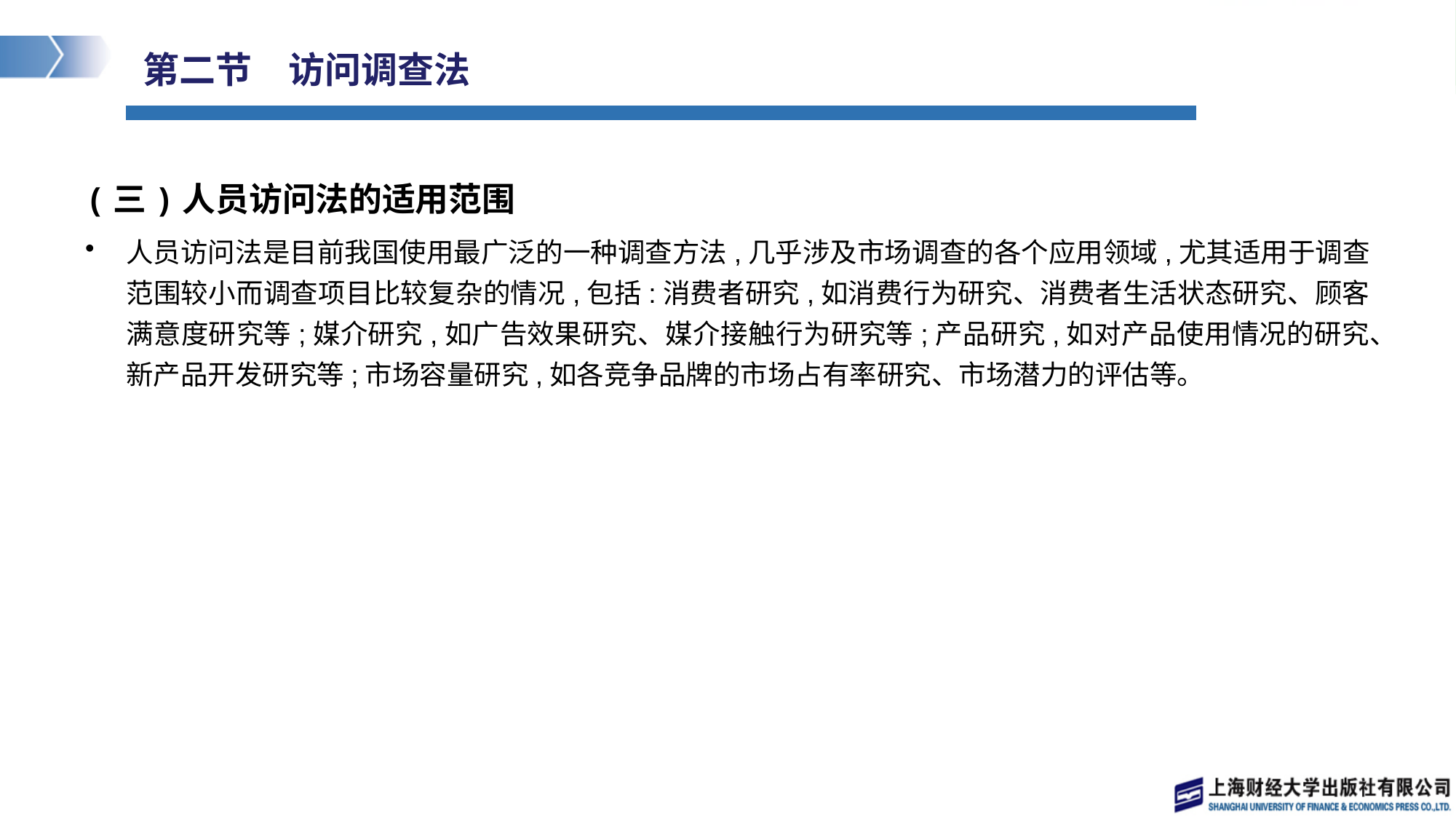

# 第二节　访问调查法
(三)人员访问法的适用范围
人员访问法是目前我国使用最广泛的一种调查方法,几乎涉及市场调查的各个应用领域,尤其适用于调查范围较小而调查项目比较复杂的情况,包括:消费者研究,如消费行为研究、消费者生活状态研究、顾客满意度研究等;媒介研究,如广告效果研究、媒介接触行为研究等;产品研究,如对产品使用情况的研究、新产品开发研究等;市场容量研究,如各竞争品牌的市场占有率研究、市场潜力的评估等。